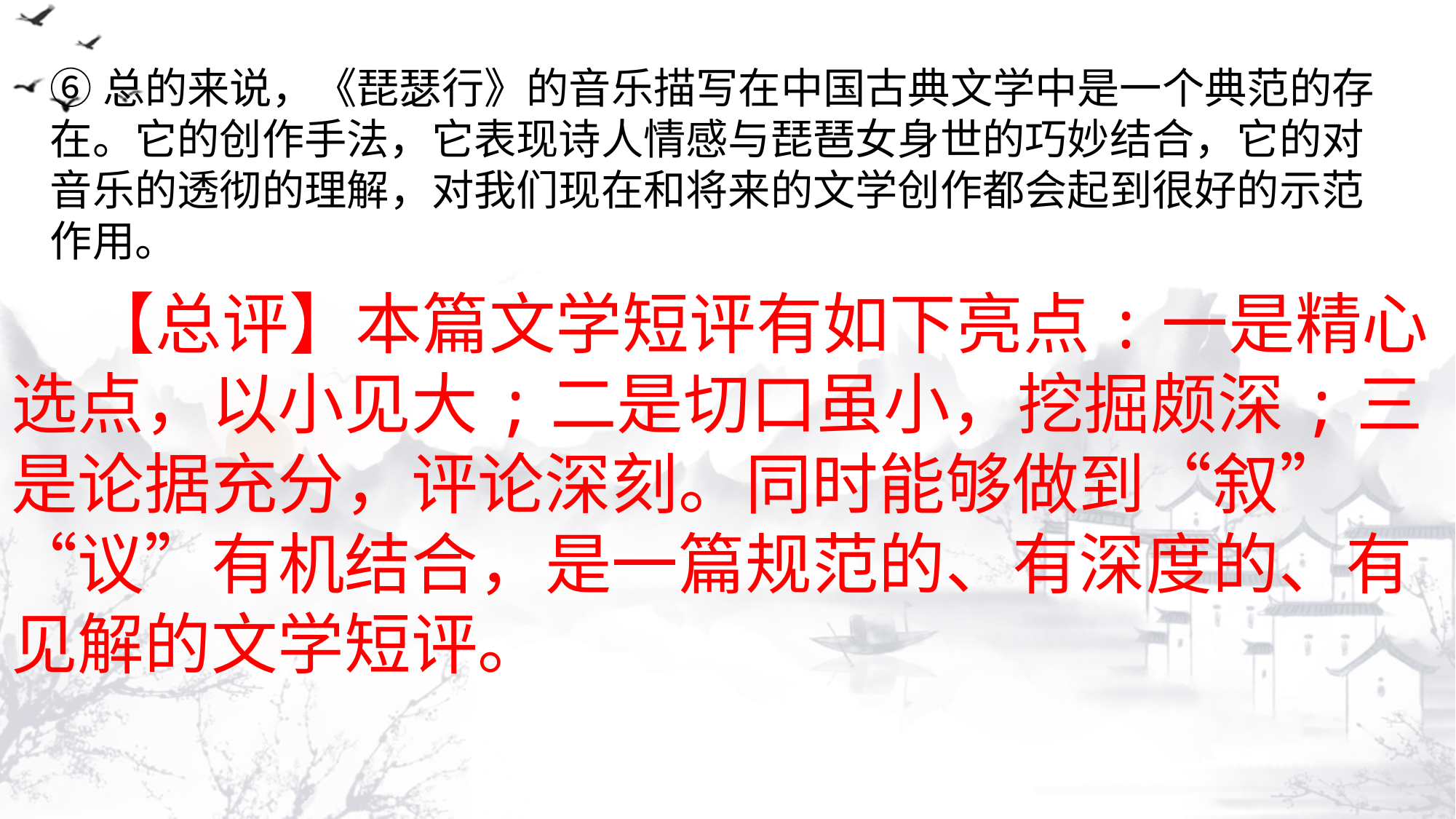

⑥总的来说，《琵瑟行》的音乐描写在中国古典文学中是一个典范的存在。它的创作手法，它表现诗人情感与琵琶女身世的巧妙结合，它的对音乐的透彻的理解，对我们现在和将来的文学创作都会起到很好的示范作用。
  【总评】本篇文学短评有如下亮点:一是精心选点，以小见大;二是切口虽小，挖掘颇深;三是论据充分，评论深刻。同时能够做到“叙”“议”有机结合，是一篇规范的、有深度的、有见解的文学短评。